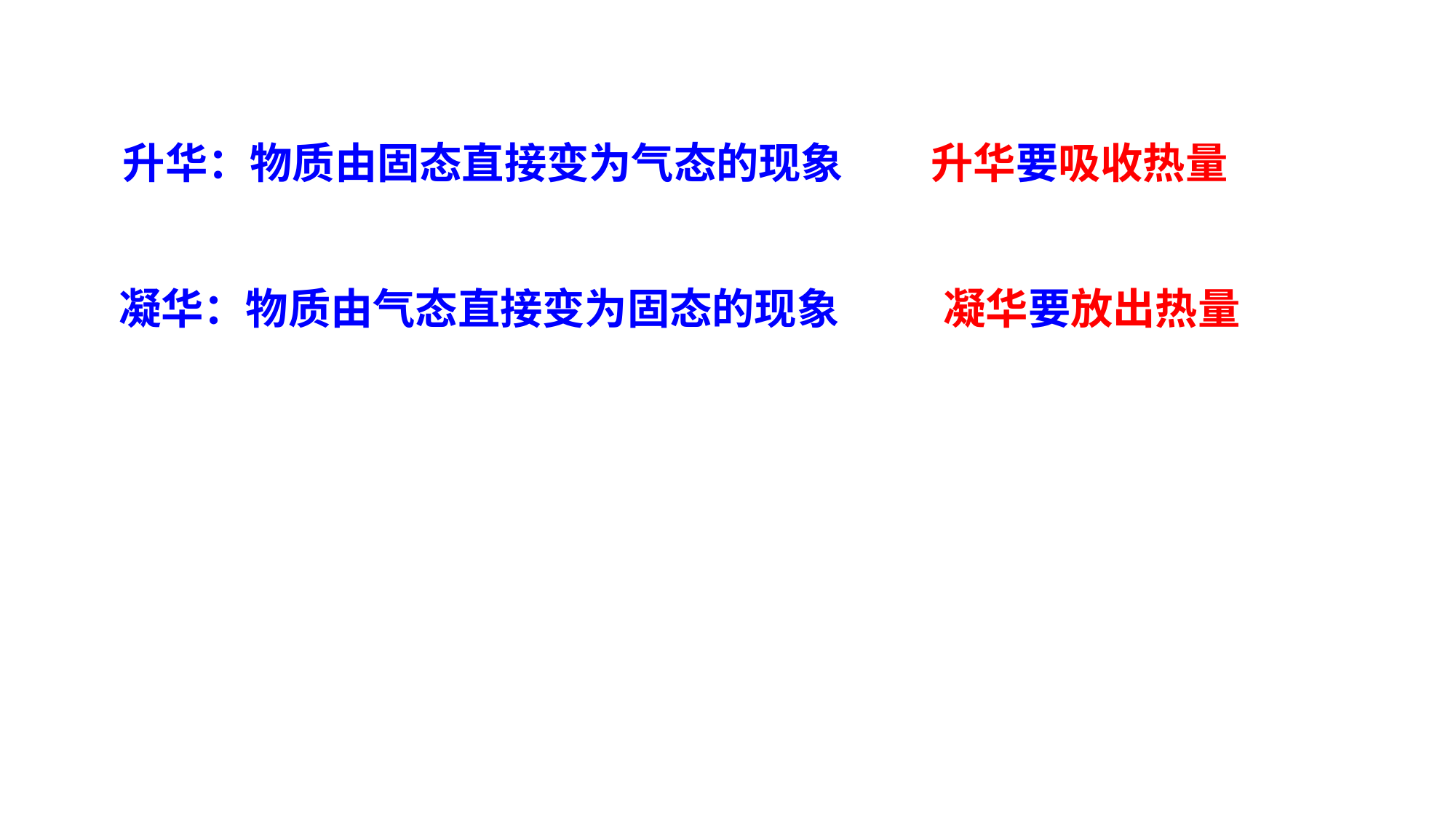

升华：物质由固态直接变为气态的现象
升华要吸收热量
凝华：物质由气态直接变为固态的现象
凝华要放出热量